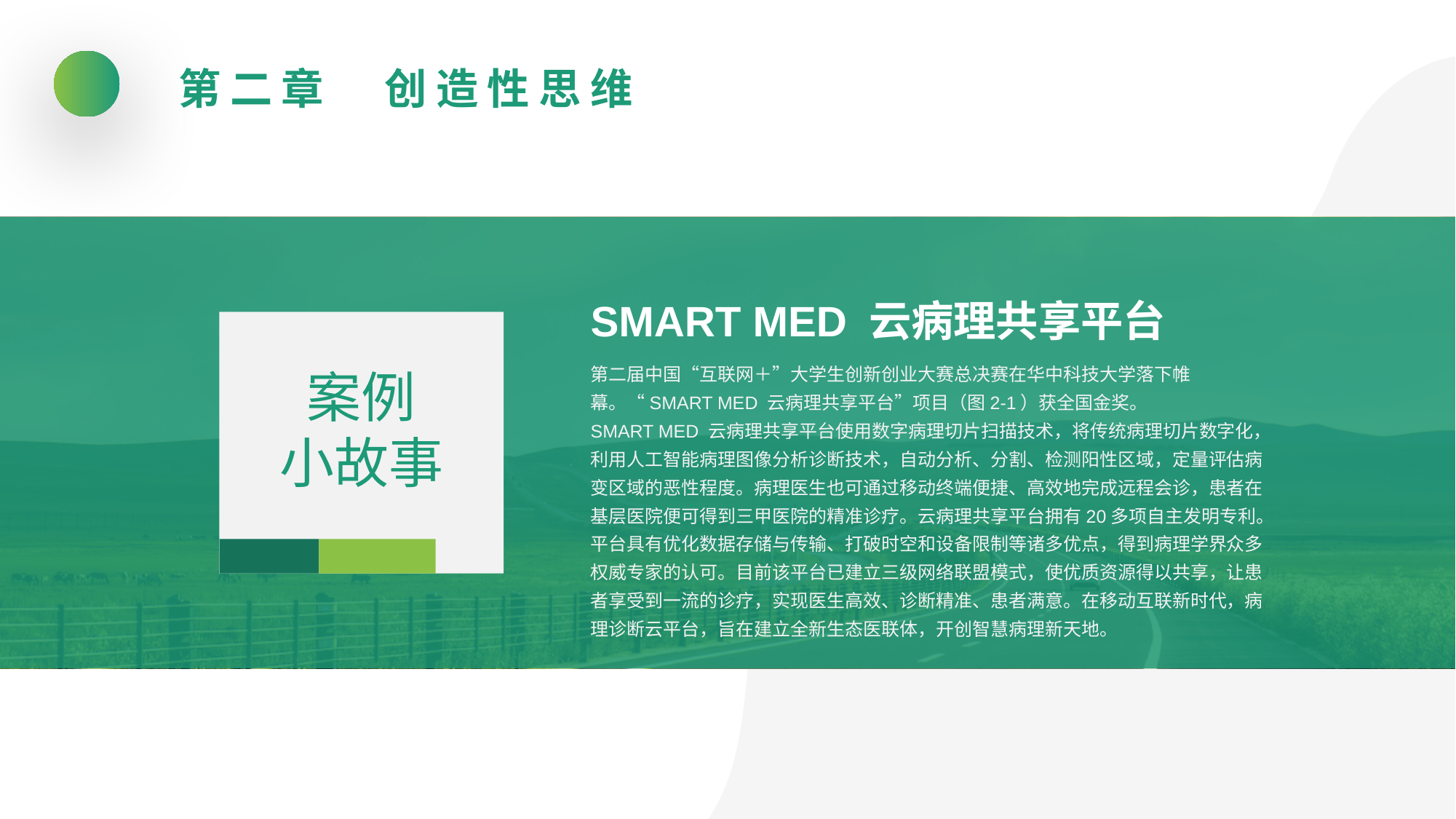

第二章　创造性思维

SMART MED 云病理共享平台

案例
小故事

第二届中国“互联网＋”大学生创新创业大赛总决赛在华中科技大学落下帷幕。“SMART MED 云病理共享平台”项目（图2-1）获全国金奖。
SMART MED 云病理共享平台使用数字病理切片扫描技术，将传统病理切片数字化，利用人工智能病理图像分析诊断技术，自动分析、分割、检测阳性区域，定量评估病变区域的恶性程度。病理医生也可通过移动终端便捷、高效地完成远程会诊，患者在基层医院便可得到三甲医院的精准诊疗。云病理共享平台拥有20多项自主发明专利。平台具有优化数据存储与传输、打破时空和设备限制等诸多优点，得到病理学界众多权威专家的认可。目前该平台已建立三级网络联盟模式，使优质资源得以共享，让患者享受到一流的诊疗，实现医生高效、诊断精准、患者满意。在移动互联新时代，病理诊断云平台，旨在建立全新生态医联体，开创智慧病理新天地。